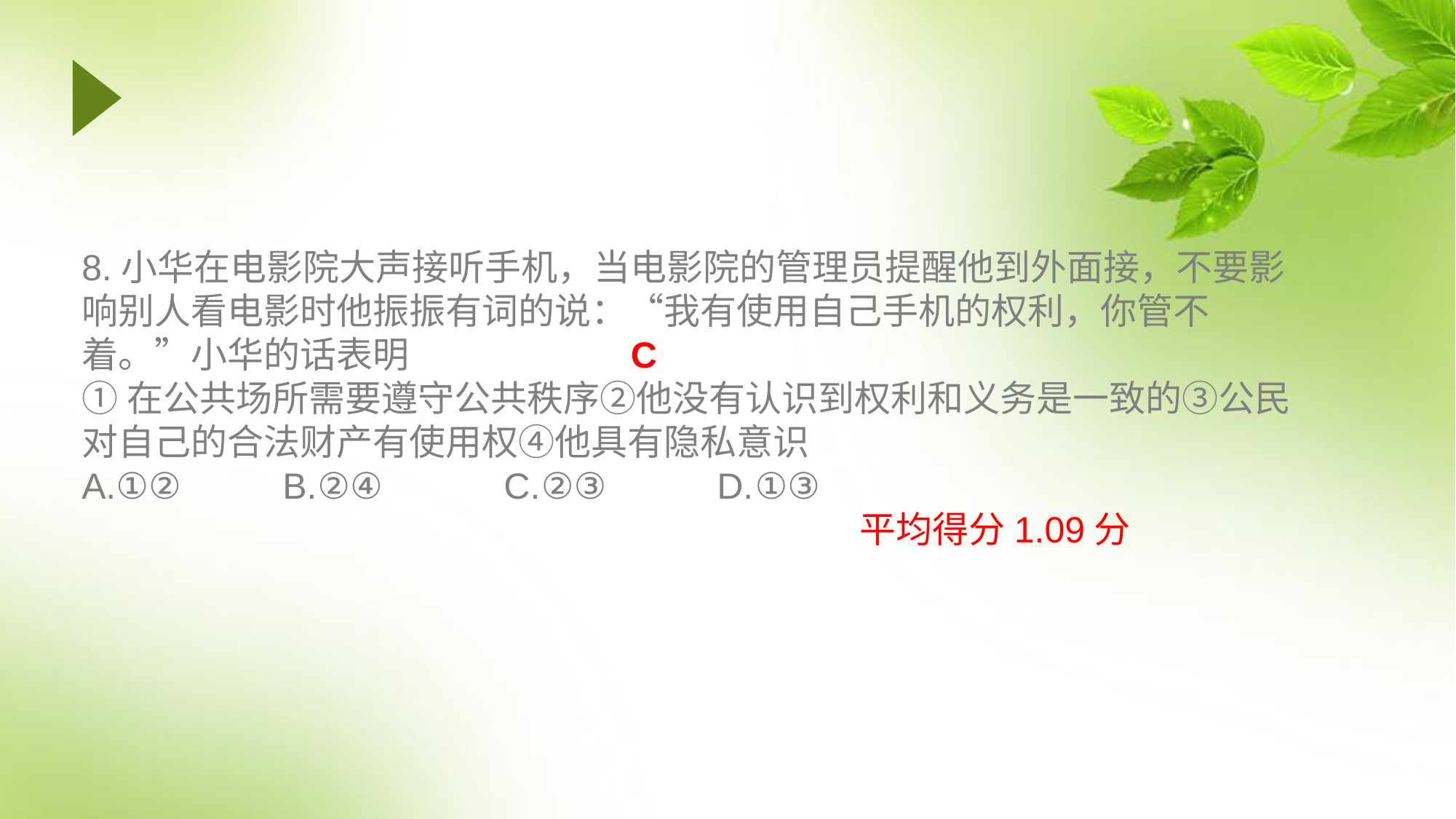

8.小华在电影院大声接听手机，当电影院的管理员提醒他到外面接，不要影响别人看电影时他振振有词的说：“我有使用自己手机的权利，你管不着。”小华的话表明                          C
①在公共场所需要遵守公共秩序②他没有认识到权利和义务是一致的③公民对自己的合法财产有使用权④他具有隐私意识
A.①②          B.②④            C.②③           D.①③
                                                                                              平均得分1.09分